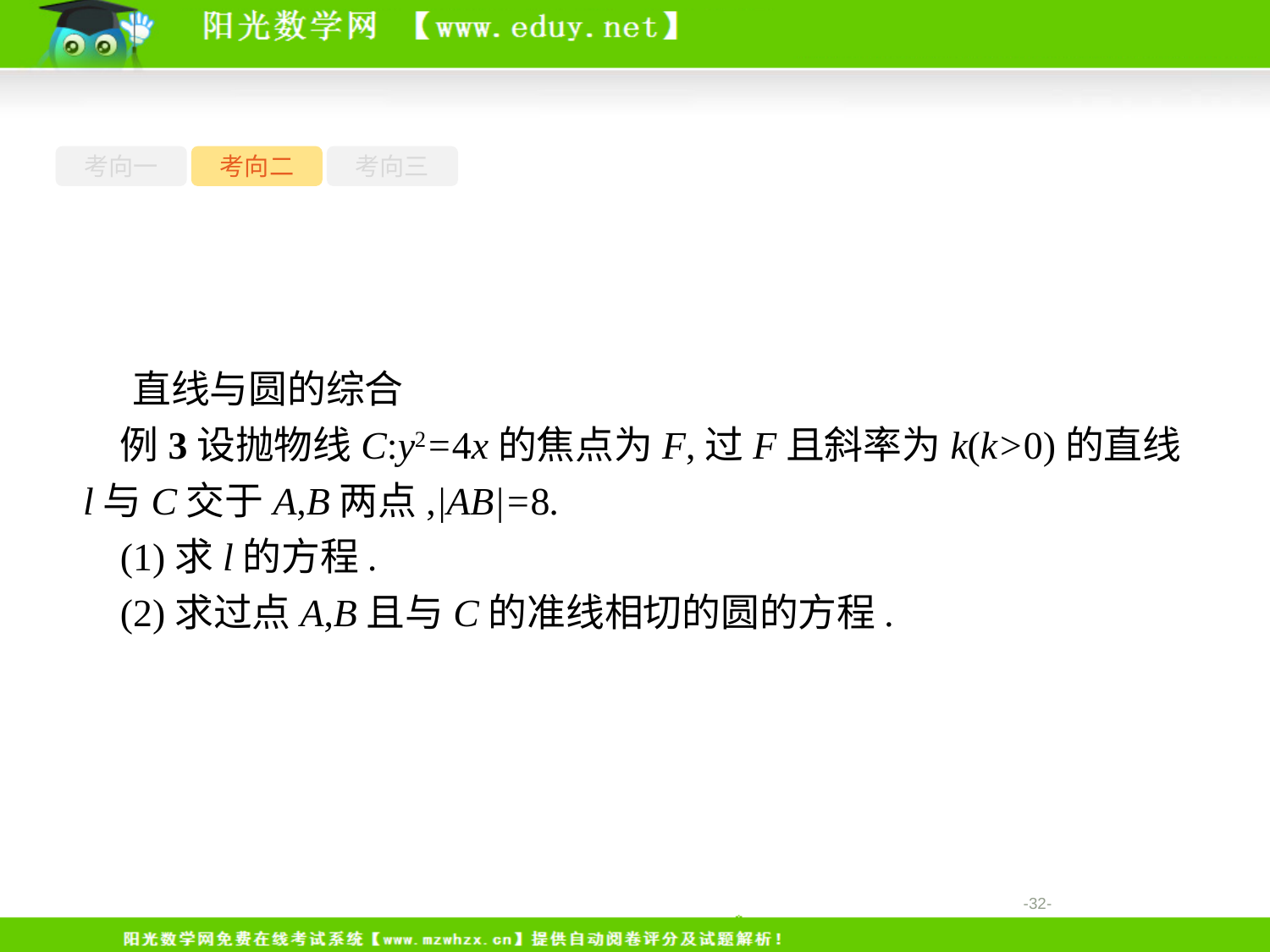

考向一
考向二
考向三
直线与圆的综合
例3设抛物线C:y2=4x的焦点为F,过F且斜率为k(k>0)的直线l与C交于A,B两点,|AB|=8.
(1)求l的方程.
(2)求过点A,B且与C的准线相切的圆的方程.
-32-